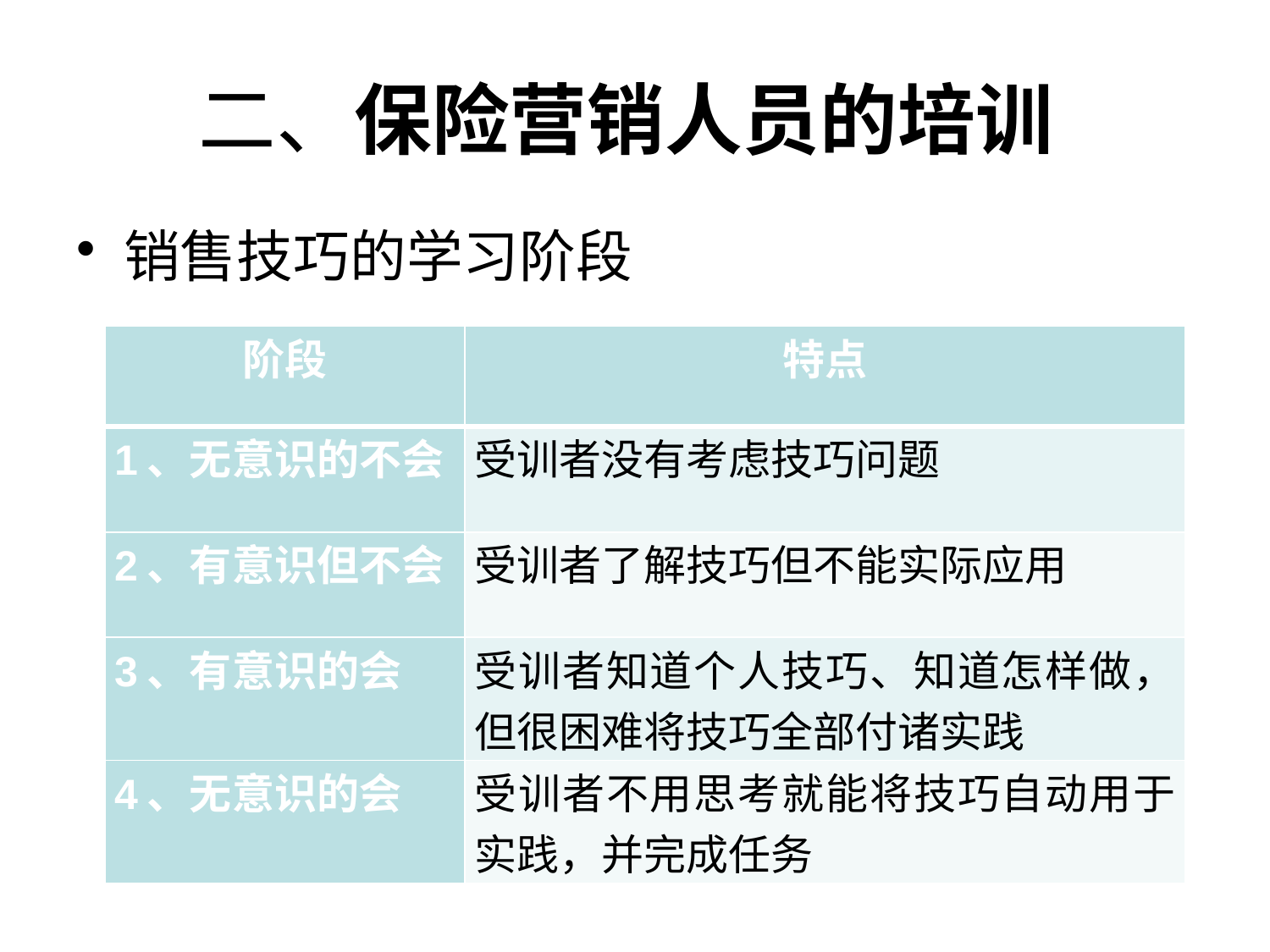

# 二、保险营销人员的培训
销售技巧的学习阶段
| 阶段 | 特点 |
| --- | --- |
| 1、无意识的不会 | 受训者没有考虑技巧问题 |
| 2、有意识但不会 | 受训者了解技巧但不能实际应用 |
| 3、有意识的会 | 受训者知道个人技巧、知道怎样做，但很困难将技巧全部付诸实践 |
| 4、无意识的会 | 受训者不用思考就能将技巧自动用于实践，并完成任务 |